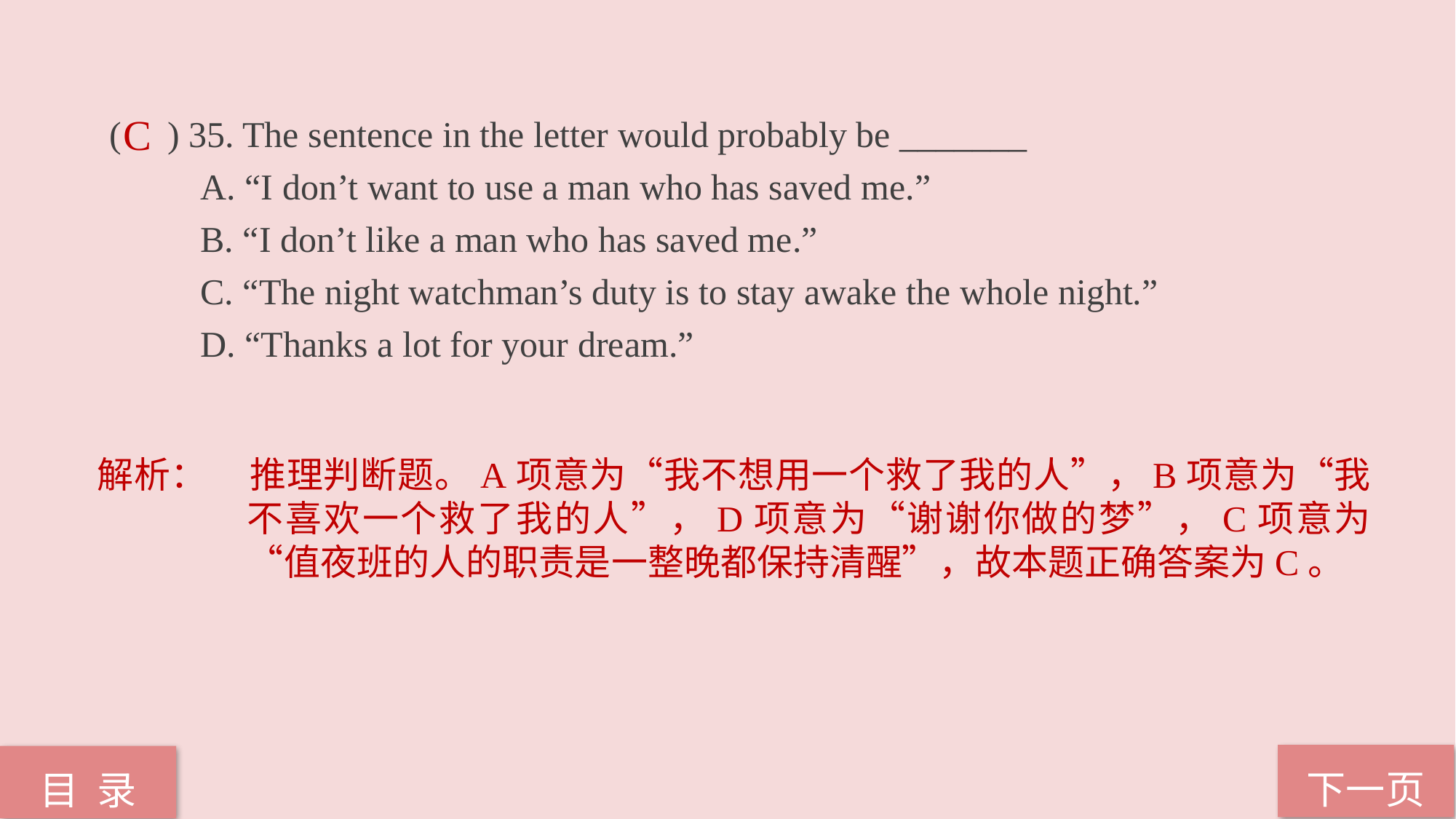

(     ) 35. The sentence in the letter would probably be _______
          A. “I don’t want to use a man who has saved me.”
          B. “I don’t like a man who has saved me.”
          C. “The night watchman’s duty is to stay awake the whole night.”
          D. “Thanks a lot for your dream.”
C
解析：	推理判断题。A项意为“我不想用一个救了我的人”，B项意为“我不喜欢一个救了我的人”，D项意为“谢谢你做的梦”，C项意为“值夜班的人的职责是一整晚都保持清醒”，故本题正确答案为C。